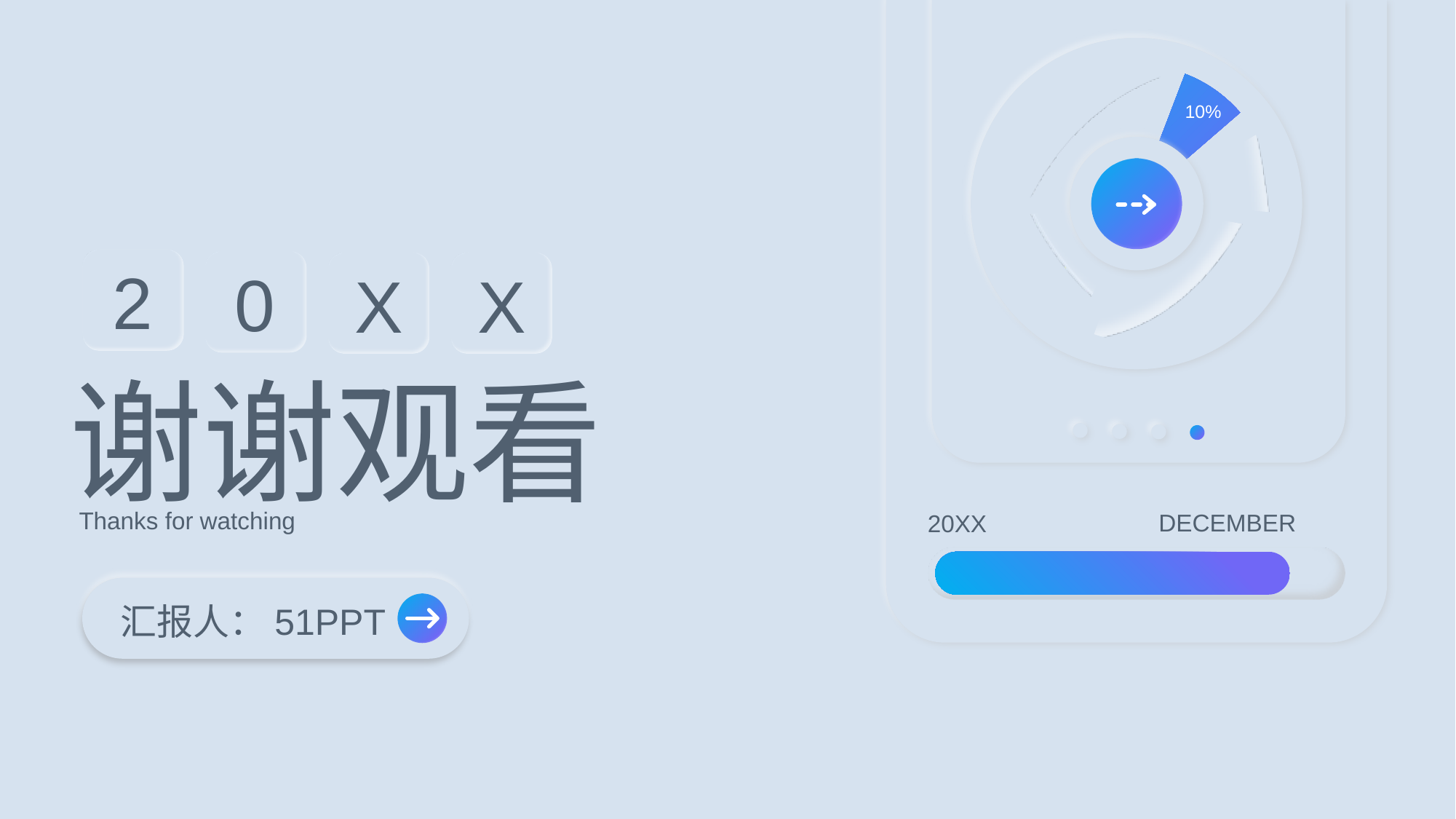

10%

2

0

X

X
谢谢观看

Thanks for watching
DECEMBER
20XX

汇报人：51PPT